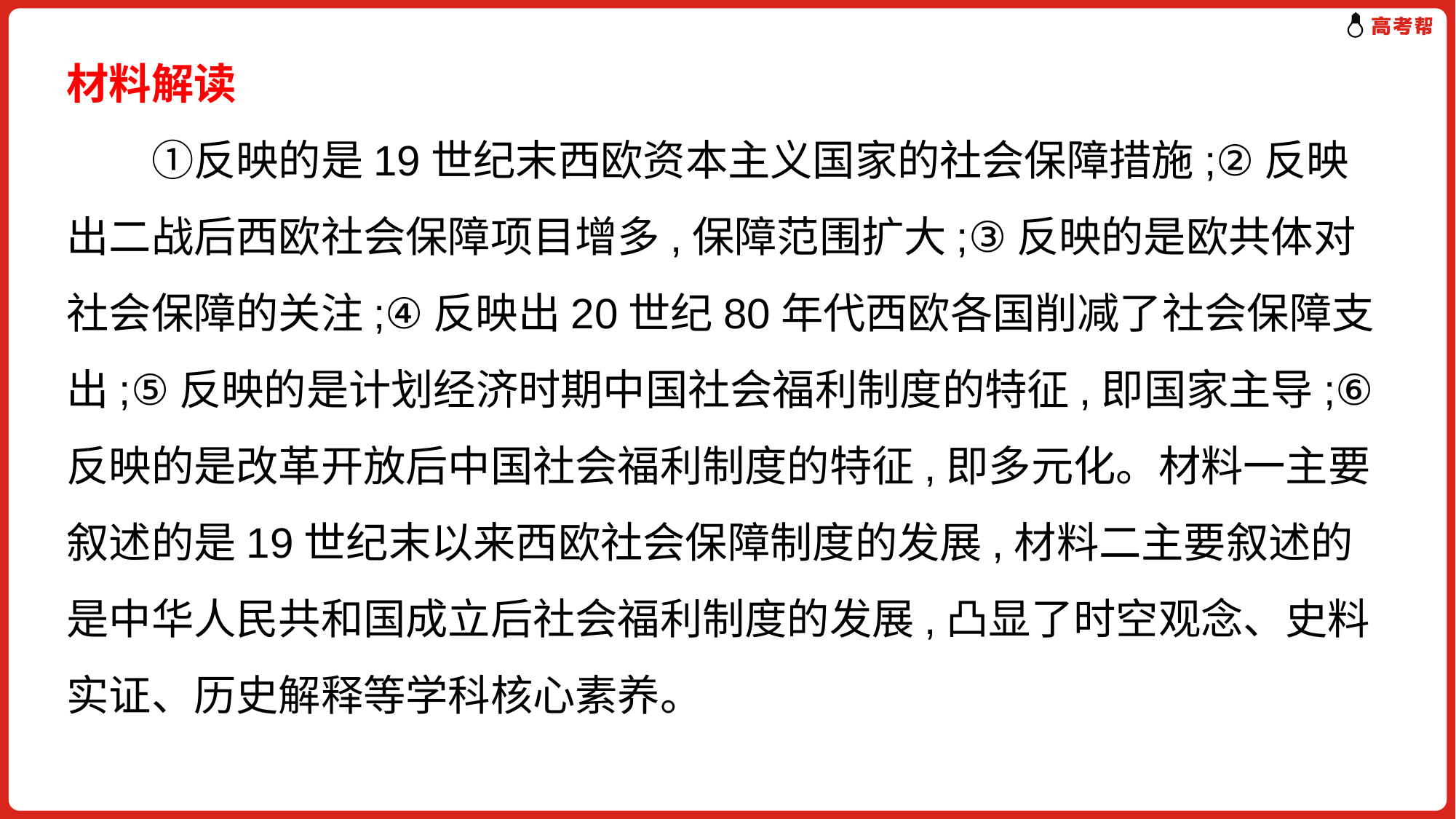

材料解读
　　①反映的是19世纪末西欧资本主义国家的社会保障措施;②反映出二战后西欧社会保障项目增多,保障范围扩大;③反映的是欧共体对社会保障的关注;④反映出20世纪80年代西欧各国削减了社会保障支出;⑤反映的是计划经济时期中国社会福利制度的特征,即国家主导;⑥反映的是改革开放后中国社会福利制度的特征,即多元化。材料一主要叙述的是19世纪末以来西欧社会保障制度的发展,材料二主要叙述的是中华人民共和国成立后社会福利制度的发展,凸显了时空观念、史料实证、历史解释等学科核心素养。